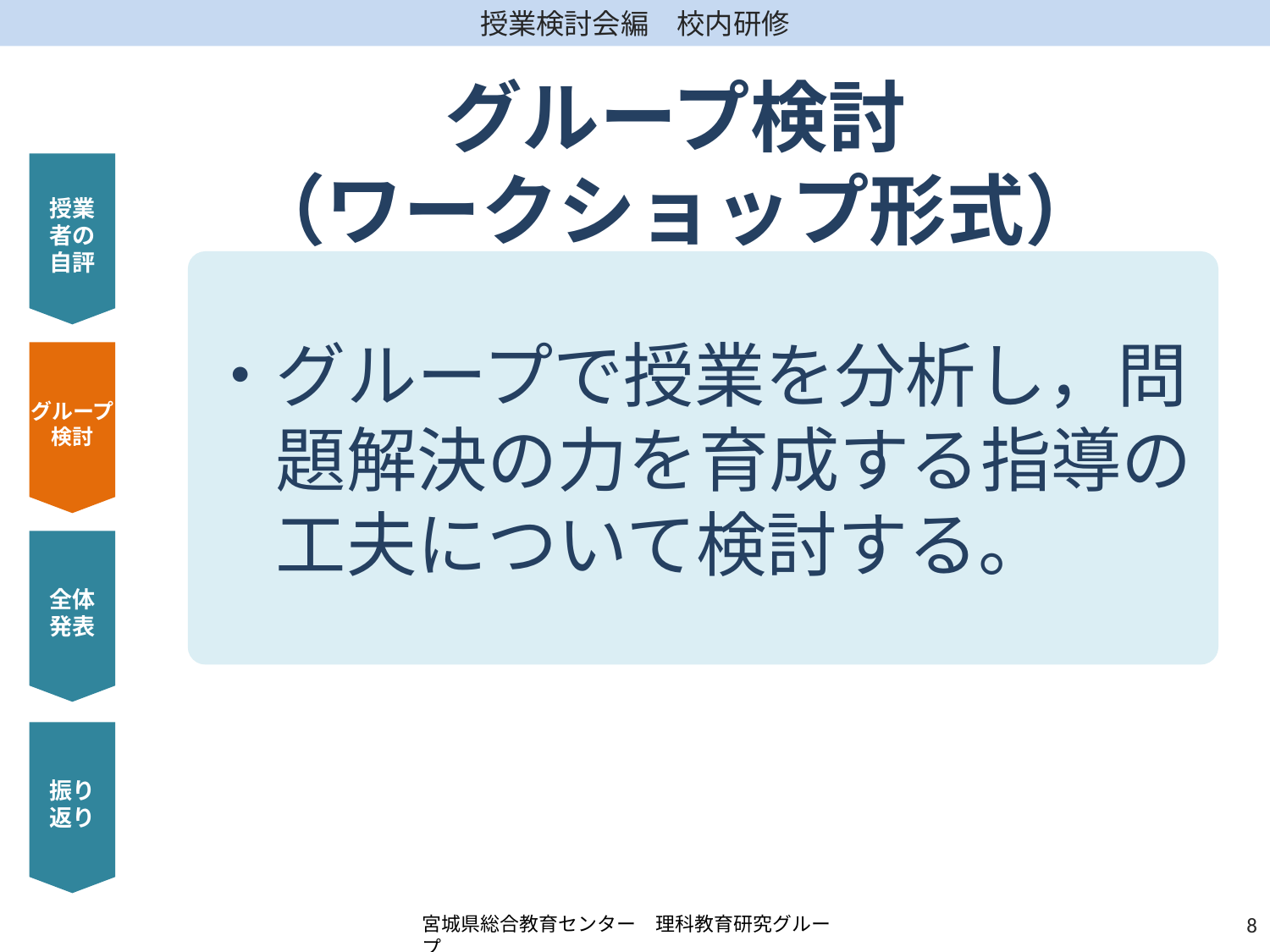

グループ検討
（ワークショップ形式）
授業者の自評
グループ検討
全体
発表
振り
返り
・グループで授業を分析し，問
　題解決の力を育成する指導の
　工夫について検討する。
8